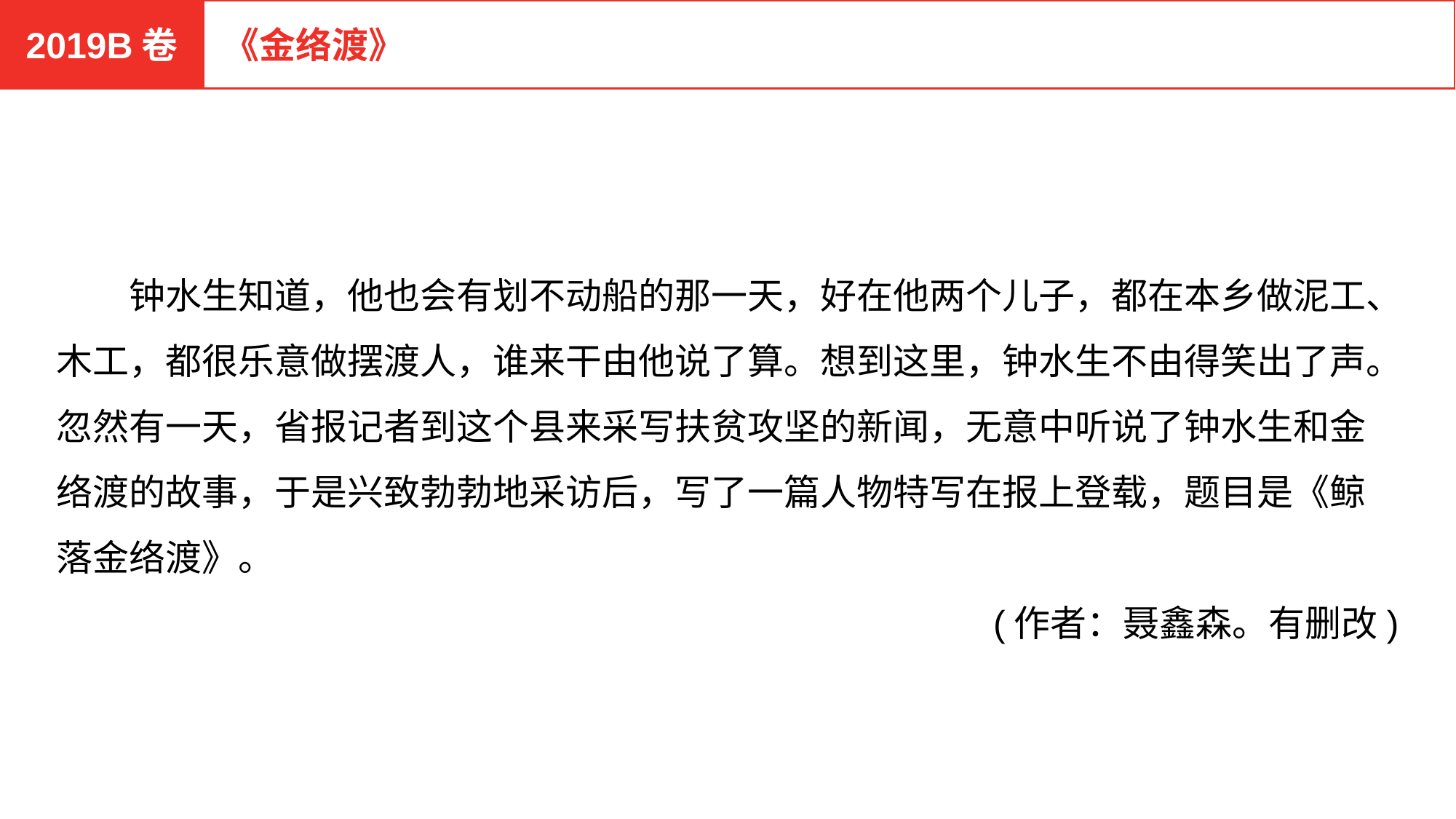

2019B卷
《金络渡》
　　钟水生知道，他也会有划不动船的那一天，好在他两个儿子，都在本乡做泥工、木工，都很乐意做摆渡人，谁来干由他说了算。想到这里，钟水生不由得笑出了声。
忽然有一天，省报记者到这个县来采写扶贫攻坚的新闻，无意中听说了钟水生和金络渡的故事，于是兴致勃勃地采访后，写了一篇人物特写在报上登载，题目是《鲸落金络渡》。
(作者：聂鑫森。有删改)